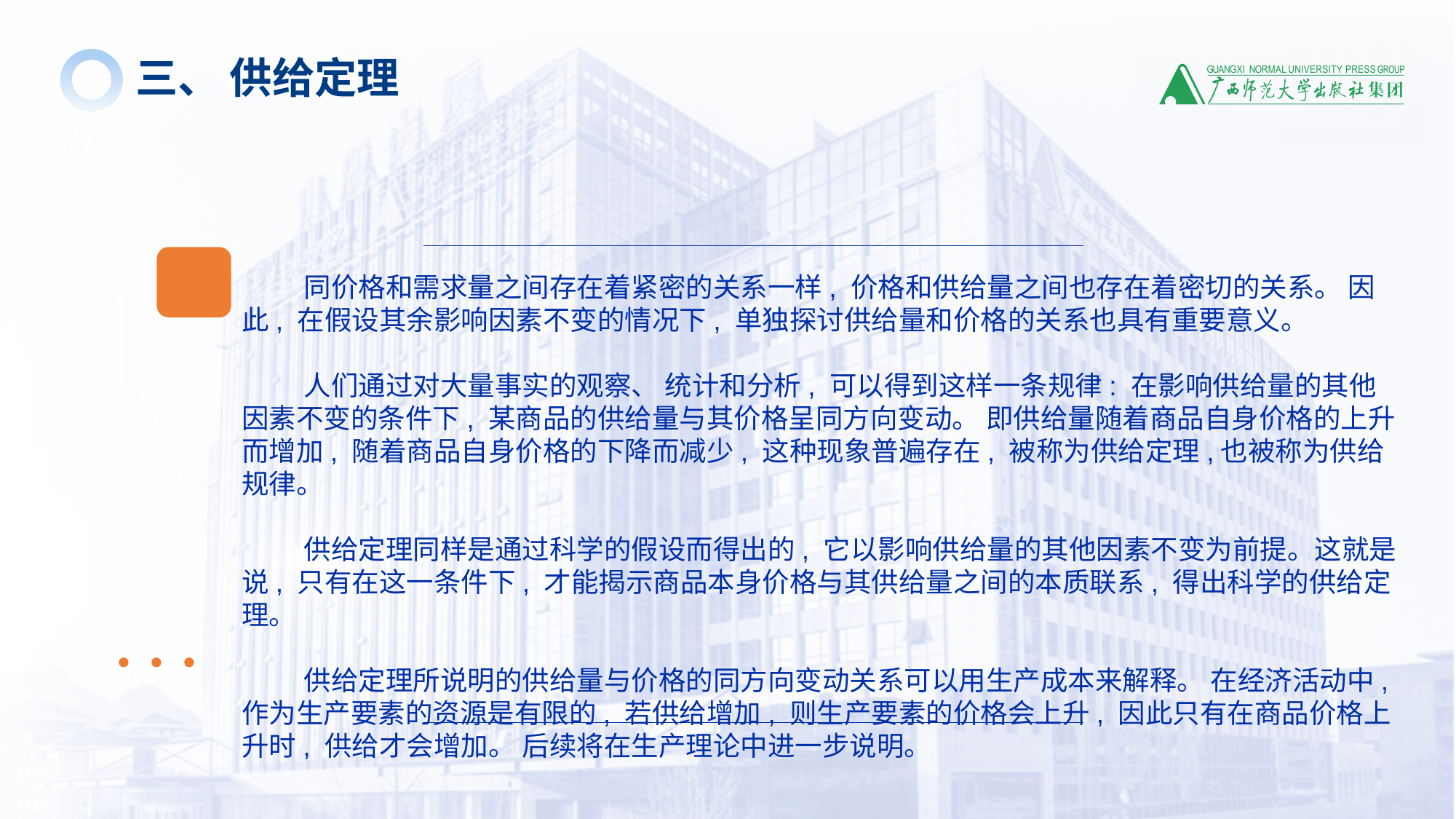

三、 供给定理

         同价格和需求量之间存在着紧密的关系一样, 价格和供给量之间也存在着密切的关系。 因此, 在假设其余影响因素不变的情况下, 单独探讨供给量和价格的关系也具有重要意义。
         人们通过对大量事实的观察、 统计和分析, 可以得到这样一条规律: 在影响供给量的其他因素不变的条件下, 某商品的供给量与其价格呈同方向变动。 即供给量随着商品自身价格的上升而增加, 随着商品自身价格的下降而减少, 这种现象普遍存在, 被称为供给定理,也被称为供给规律。
         供给定理同样是通过科学的假设而得出的, 它以影响供给量的其他因素不变为前提。这就是说, 只有在这一条件下, 才能揭示商品本身价格与其供给量之间的本质联系, 得出科学的供给定理。
         供给定理所说明的供给量与价格的同方向变动关系可以用生产成本来解释。 在经济活动中, 作为生产要素的资源是有限的, 若供给增加, 则生产要素的价格会上升, 因此只有在商品价格上升时, 供给才会增加。 后续将在生产理论中进一步说明。